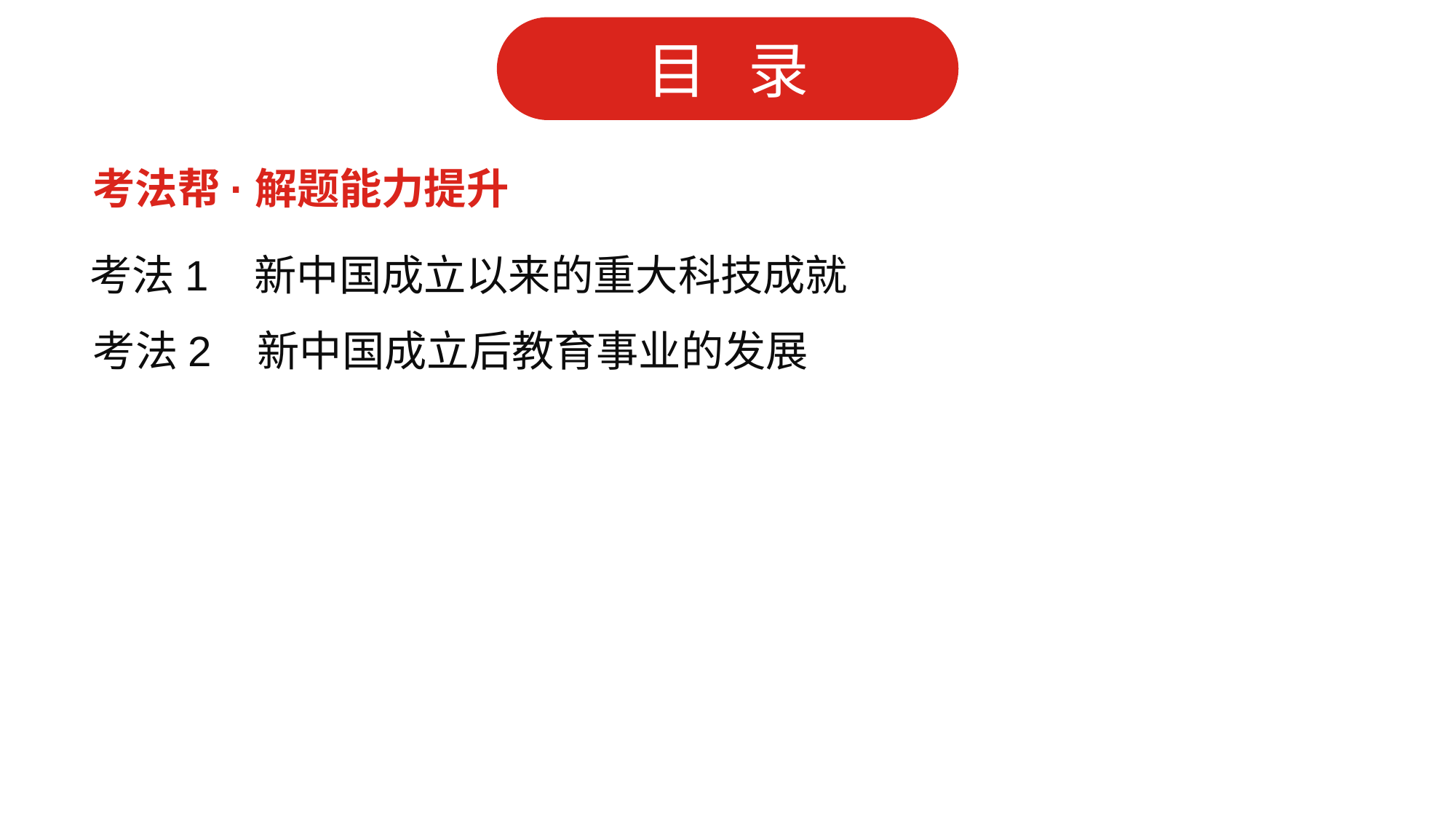

考法帮·解题能力提升
考法1   新中国成立以来的重大科技成就

考法2   新中国成立后教育事业的发展